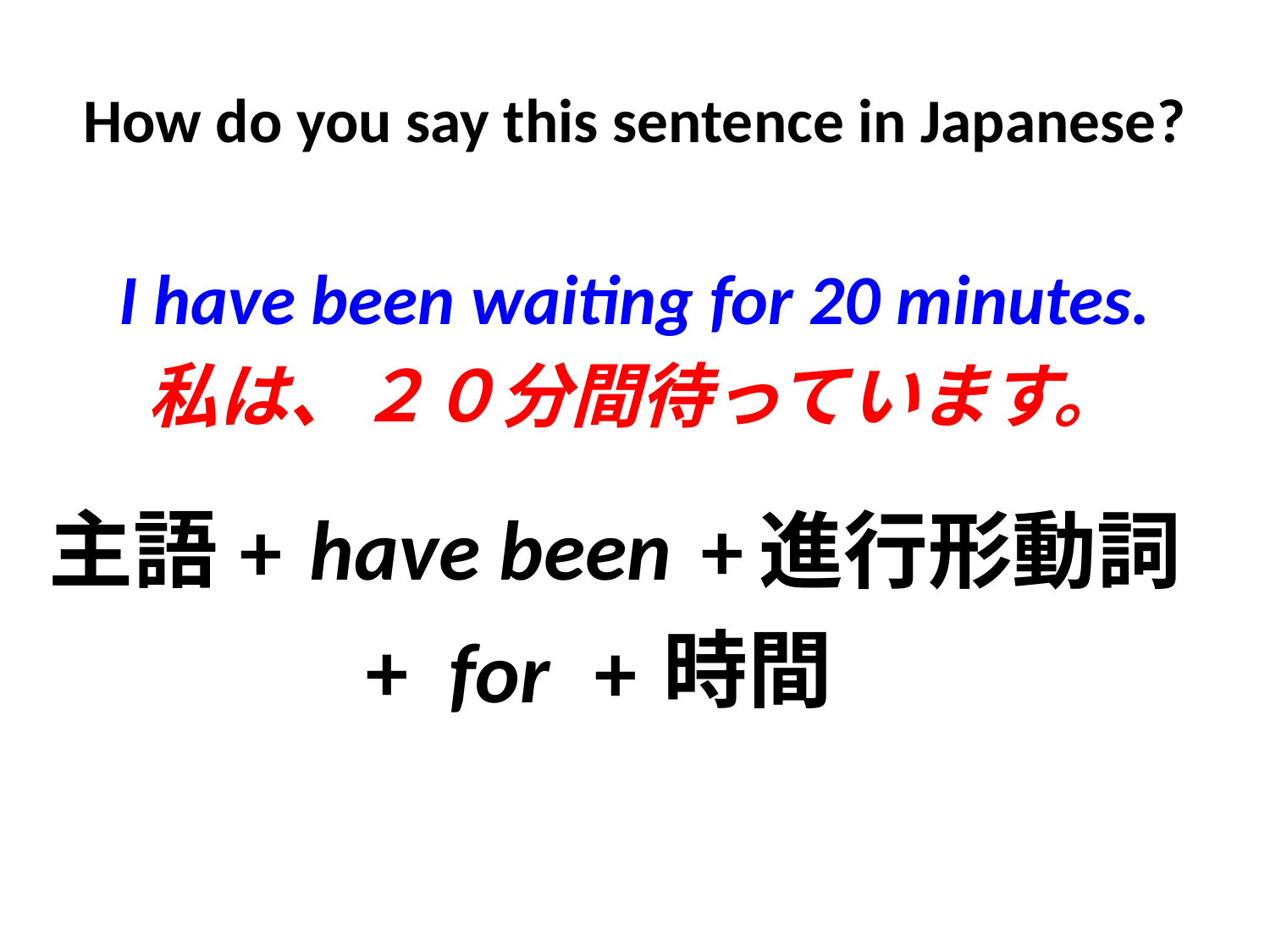

# How do you say this sentence in Japanese?

I have been waiting for 20 minutes.
私は、２０分間待っています。
have been
+
主語
進行形動詞
+
時間
+
for
+